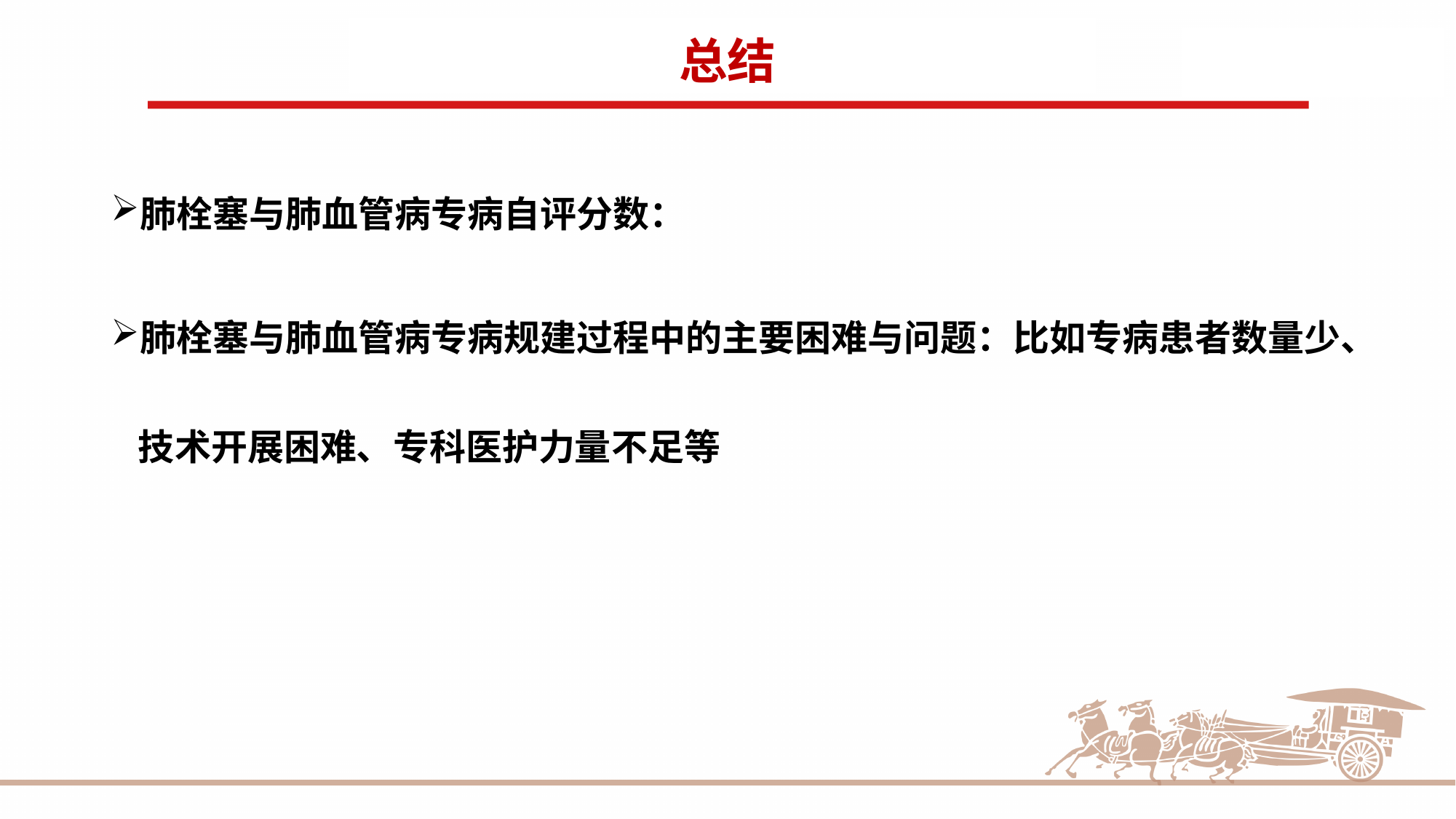

总结
肺栓塞与肺血管病专病自评分数：
肺栓塞与肺血管病专病规建过程中的主要困难与问题：比如专病患者数量少、技术开展困难、专科医护力量不足等